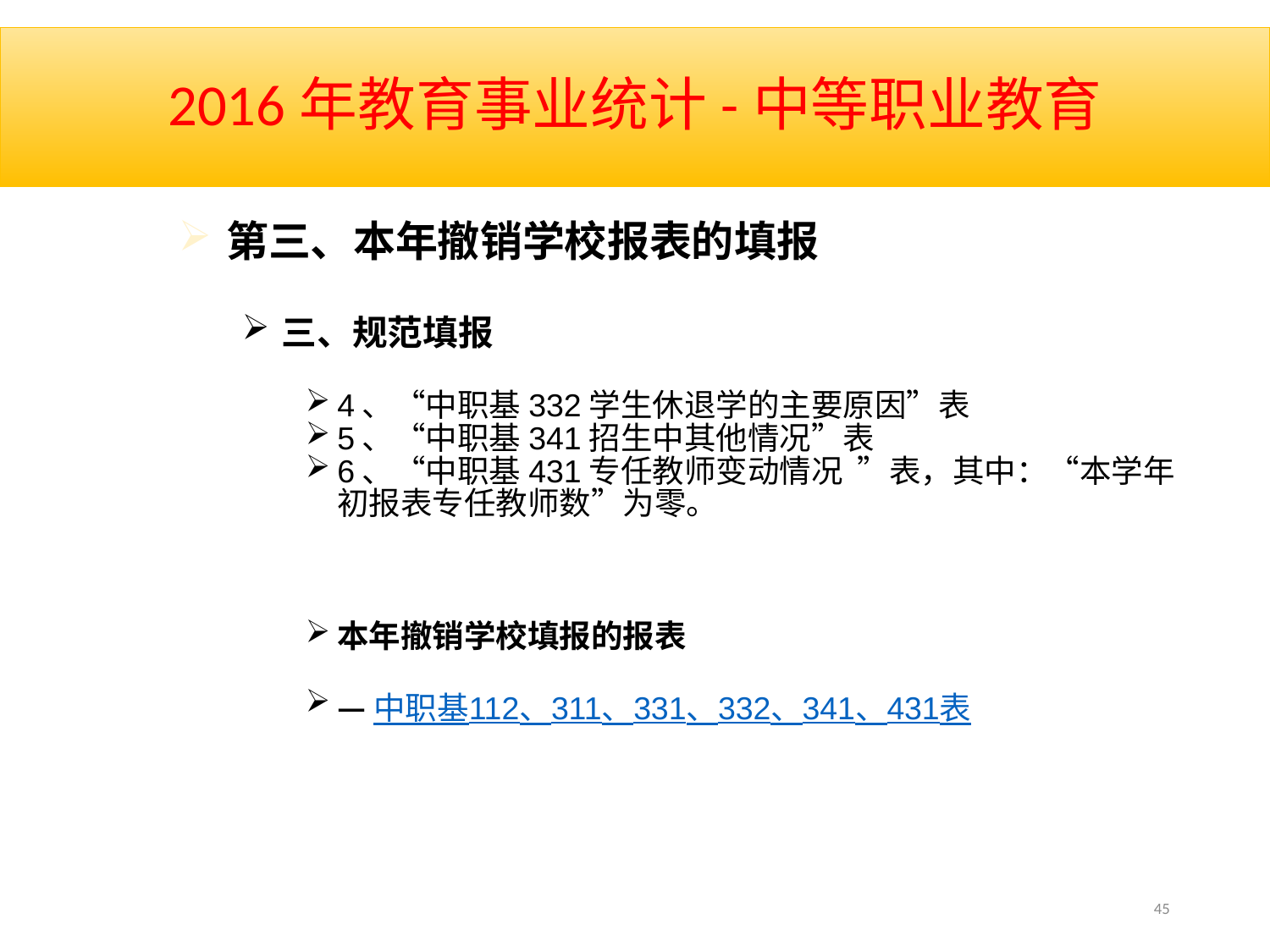

# 2016年教育事业统计-中等职业教育
第三、本年撤销学校报表的填报

三、规范填报

4、“中职基332学生休退学的主要原因”表
5、“中职基341招生中其他情况”表
6、“中职基431专任教师变动情况  ”表，其中：“本学年初报表专任教师数”为零。

本年撤销学校填报的报表

—中职基112、311、331、332、341、431表

45